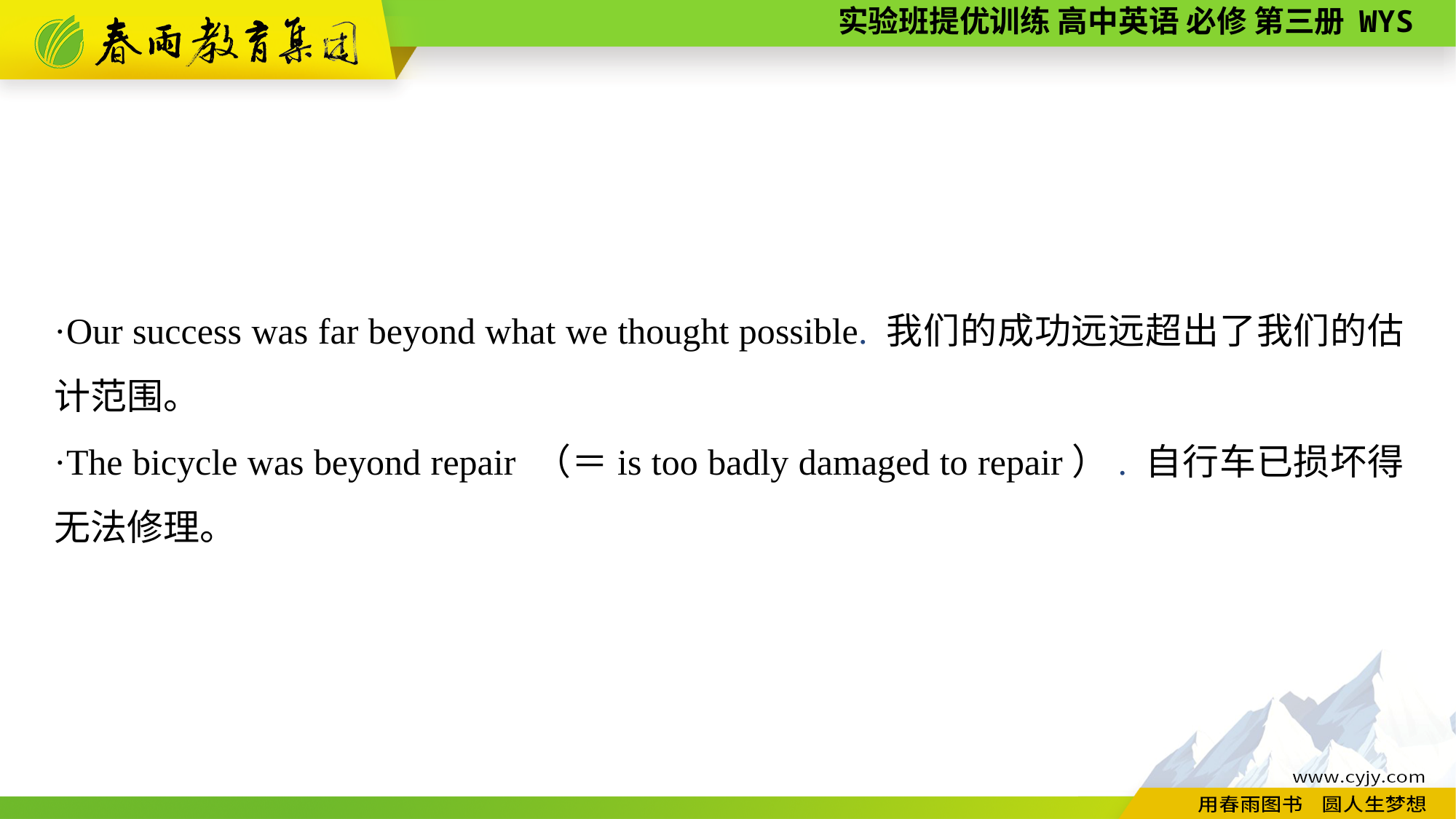

·Our success was far beyond what we thought possible. 我们的成功远远超出了我们的估计范围。
·The bicycle was beyond repair （＝is too badly damaged to repair）. 自行车已损坏得无法修理。